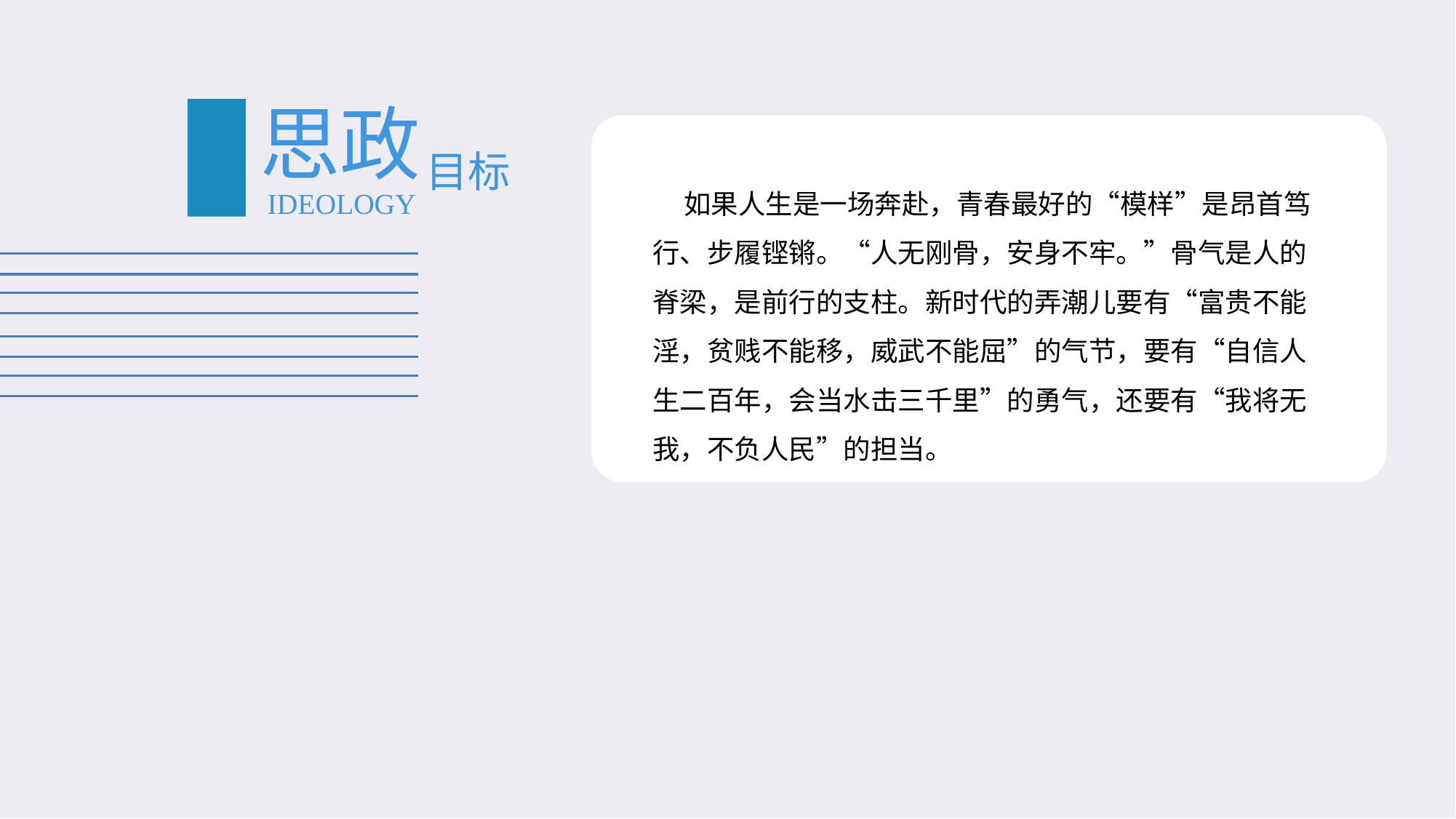

#
思政
目标

    如果人生是一场奔赴，青春最好的“模样”是昂首笃行、步履铿锵。“人无刚骨，安身不牢。”骨气是人的脊梁，是前行的支柱。新时代的弄潮儿要有“富贵不能淫，贫贱不能移，威武不能屈”的气节，要有“自信人生二百年，会当水击三千里”的勇气，还要有“我将无我，不负人民”的担当。

IDEOLOGY